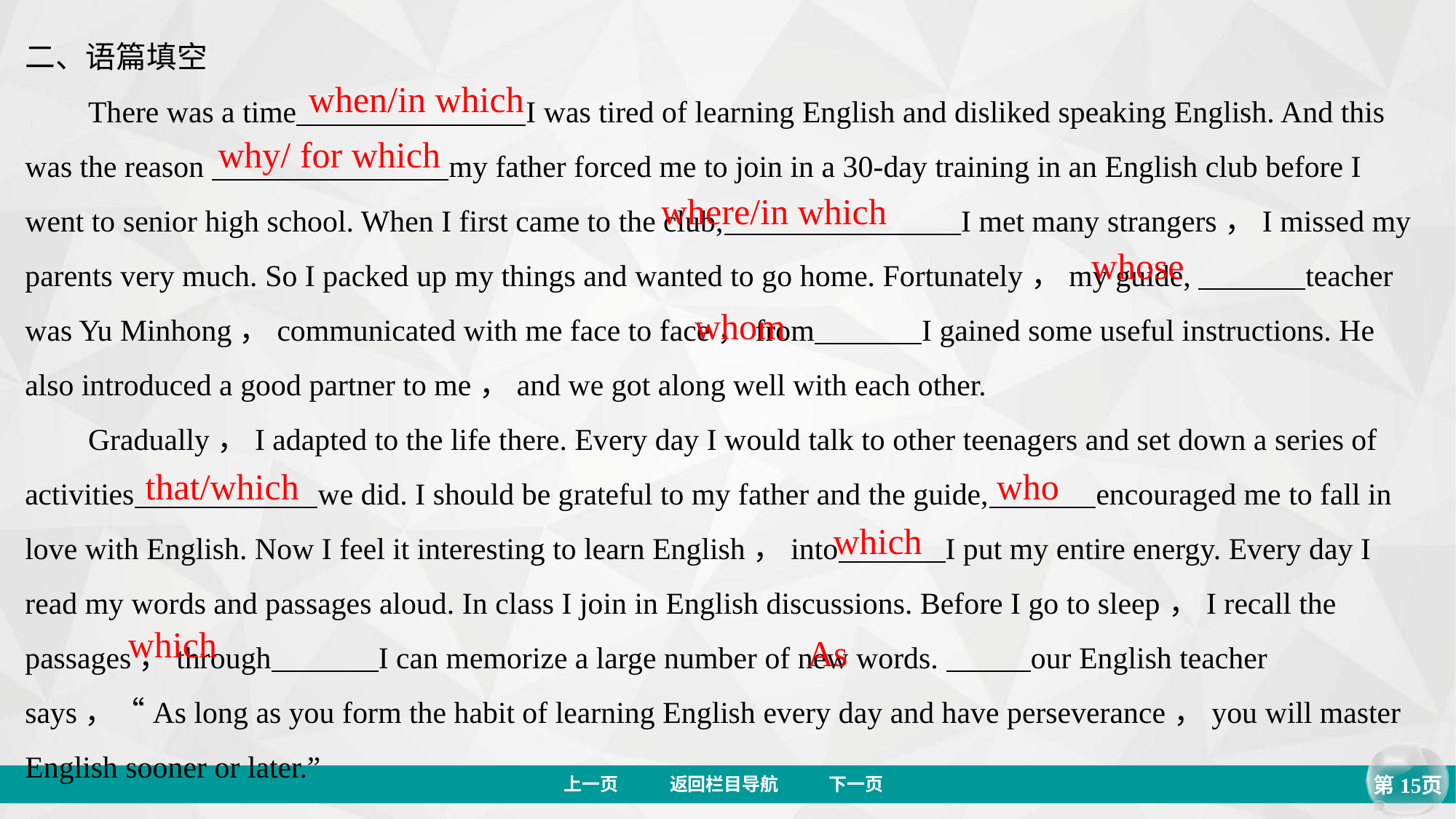

二、语篇填空
There was a time                              I was tired of learning English and disliked speaking English. And this was the reason                                my father forced me to join in a 30-day training in an English club before I went to senior high school. When I first came to the club,                               I met many strangers，I missed my parents very much. So I packed up my things and wanted to go home. Fortunately，my guide,               teacher was Yu Minhong，communicated with me face to face，from              I gained some useful instructions. He also introduced a good partner to me，and we got along well with each other.
Gradually，I adapted to the life there. Every day I would talk to other teenagers and set down a series of activities                        we did. I should be grateful to my father and the guide,              encouraged me to fall in love with English. Now I feel it interesting to learn English，into              I put my entire energy. Every day I read my words and passages aloud. In class I join in English discussions. Before I go to sleep，I recall the passages，through              I can memorize a large number of new words.            our English teacher says，“As long as you form the habit of learning English every day and have perseverance，you will master English sooner or later.”
when/in which
why/ for which
where/in which
whose
whom
that/which
who
which
which
As